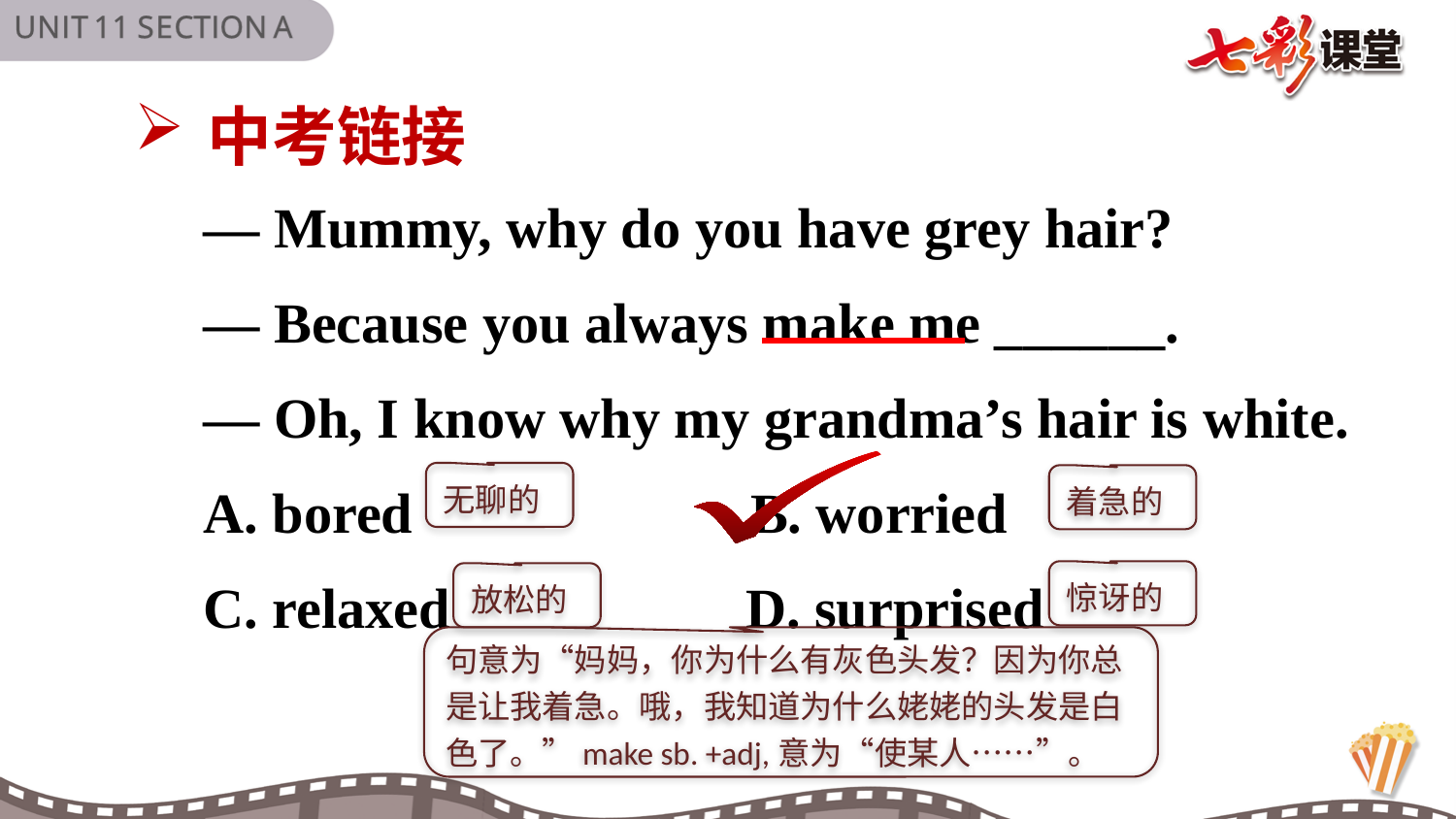

中考链接
— Mummy, why do you have grey hair?
— Because you always make me ______.
— Oh, I know why my grandma’s hair is white.
A. bored                        B. worried
C. relaxed                     D. surprised

无聊的
着急的
惊讶的
放松的
句意为“妈妈，你为什么有灰色头发？因为你总是让我着急。哦，我知道为什么姥姥的头发是白色了。”make sb. +adj,意为“使某人……”。